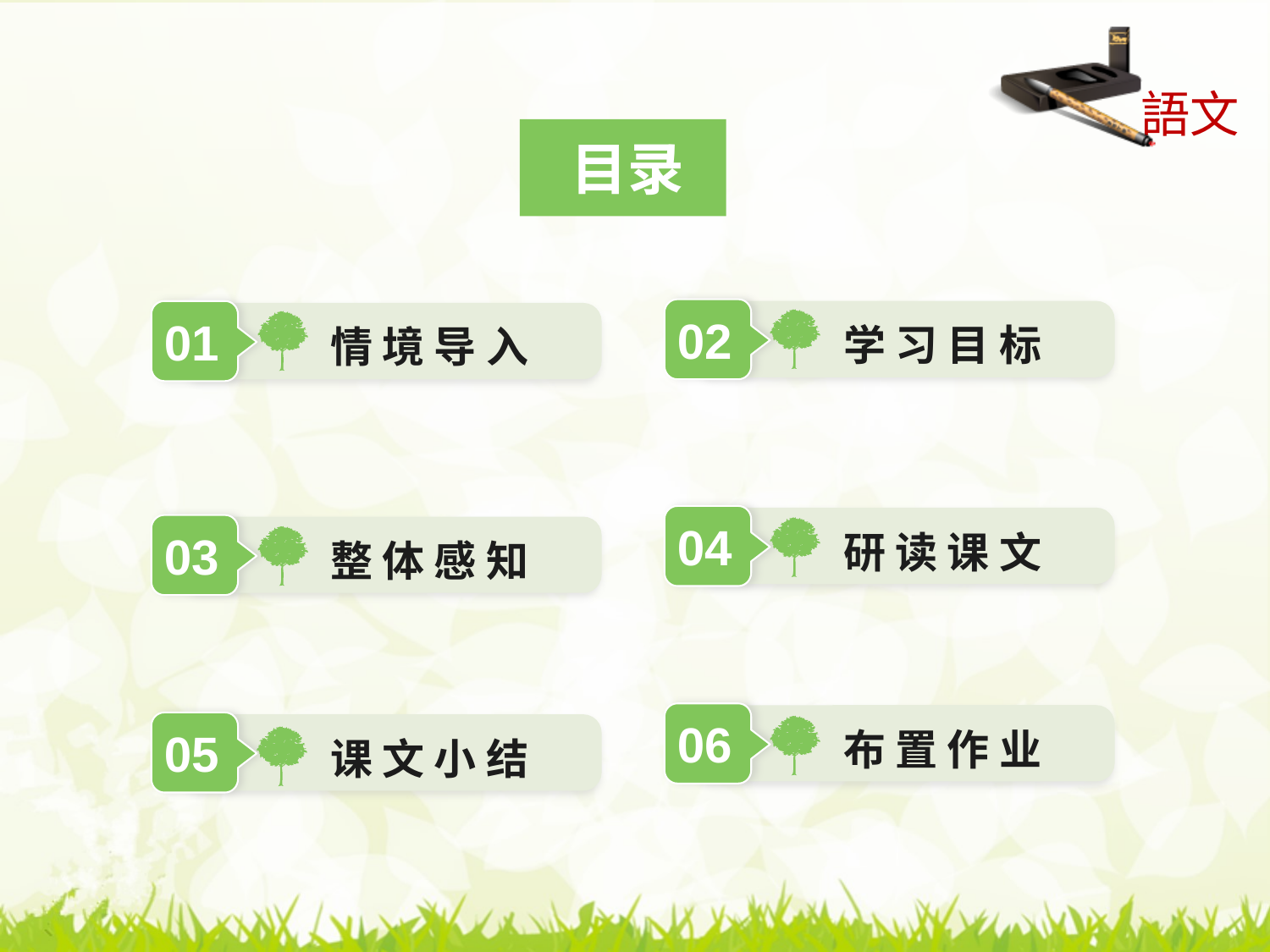

目录
02
01
学 习 目 标
情 境 导 入

04
研 读 课 文
03
整 体 感 知

06
布 置 作 业
05
课 文 小 结